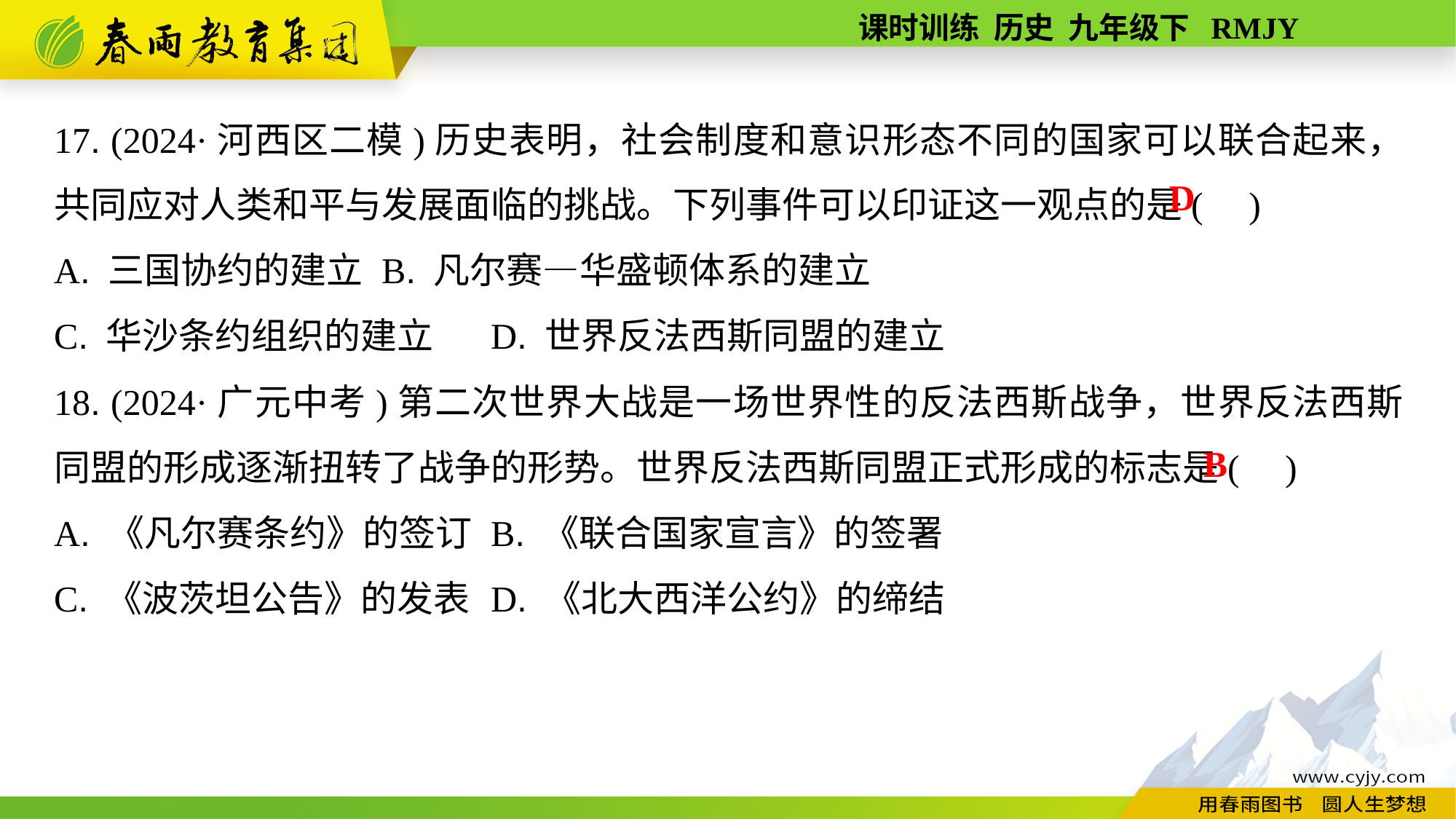

17. (2024·河西区二模)历史表明，社会制度和意识形态不同的国家可以联合起来，共同应对人类和平与发展面临的挑战。下列事件可以印证这一观点的是(     )
A. 三国协约的建立	B. 凡尔赛—华盛顿体系的建立
C. 华沙条约组织的建立	D. 世界反法西斯同盟的建立
18. (2024·广元中考)第二次世界大战是一场世界性的反法西斯战争，世界反法西斯同盟的形成逐渐扭转了战争的形势。世界反法西斯同盟正式形成的标志是(     )
A. 《凡尔赛条约》的签订	B. 《联合国家宣言》的签署
C. 《波茨坦公告》的发表	D. 《北大西洋公约》的缔结
D
B